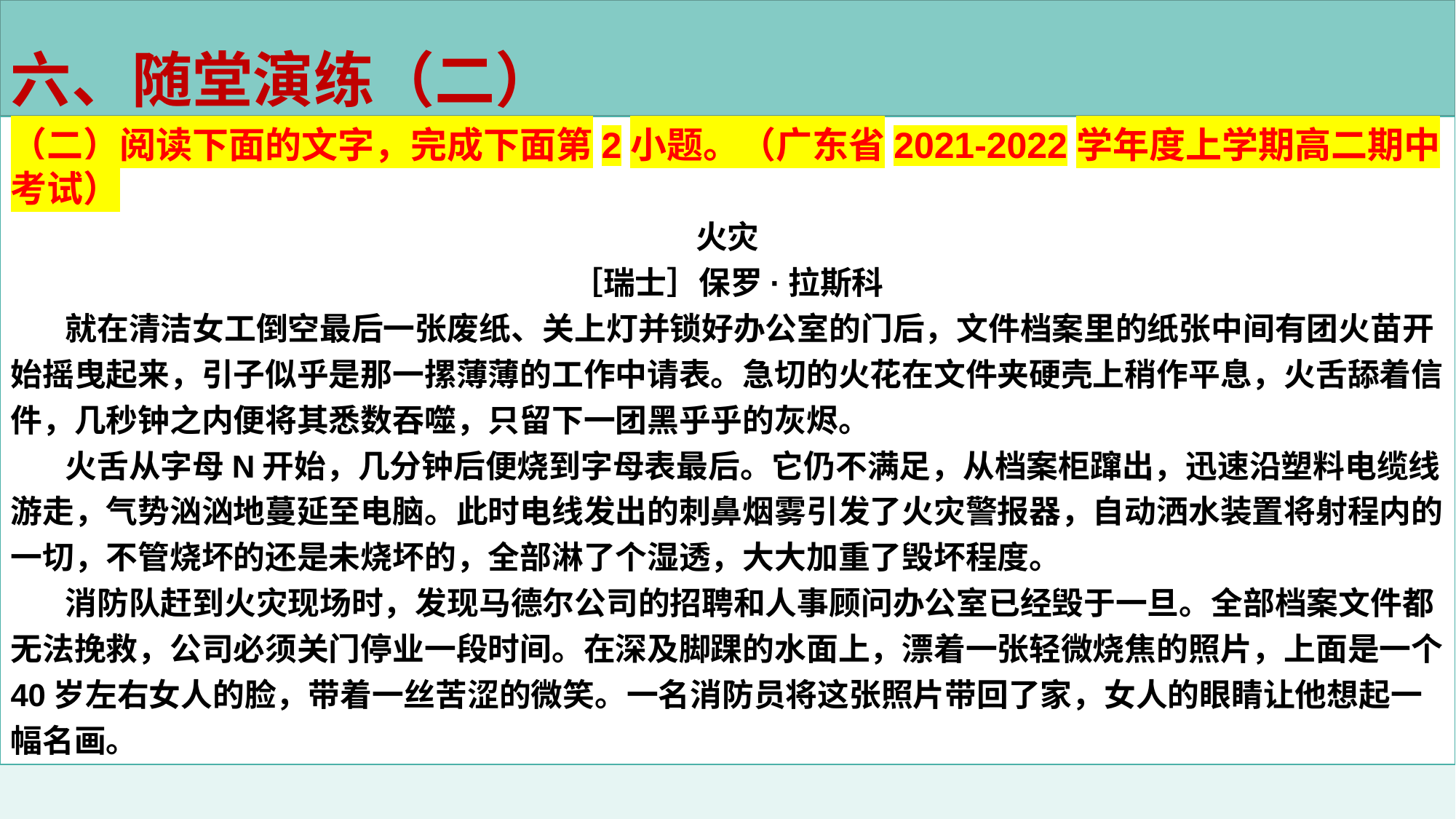

六、随堂演练（二）

（二）阅读下面的文字，完成下面第2小题。（广东省2021-2022学年度上学期高二期中考试）
火灾
［瑞士］保罗·拉斯科
就在清洁女工倒空最后一张废纸、关上灯并锁好办公室的门后，文件档案里的纸张中间有团火苗开始摇曳起来，引子似乎是那一摞薄薄的工作中请表。急切的火花在文件夹硬壳上稍作平息，火舌舔着信件，几秒钟之内便将其悉数吞噬，只留下一团黑乎乎的灰烬。
火舌从字母N开始，几分钟后便烧到字母表最后。它仍不满足，从档案柜蹿出，迅速沿塑料电缆线游走，气势汹汹地蔓延至电脑。此时电线发出的刺鼻烟雾引发了火灾警报器，自动洒水装置将射程内的一切，不管烧坏的还是未烧坏的，全部淋了个湿透，大大加重了毁坏程度。
消防队赶到火灾现场时，发现马德尔公司的招聘和人事顾问办公室已经毁于一旦。全部档案文件都无法挽救，公司必须关门停业一段时间。在深及脚踝的水面上，漂着一张轻微烧焦的照片，上面是一个40岁左右女人的脸，带着一丝苦涩的微笑。一名消防员将这张照片带回了家，女人的眼睛让他想起一幅名画。